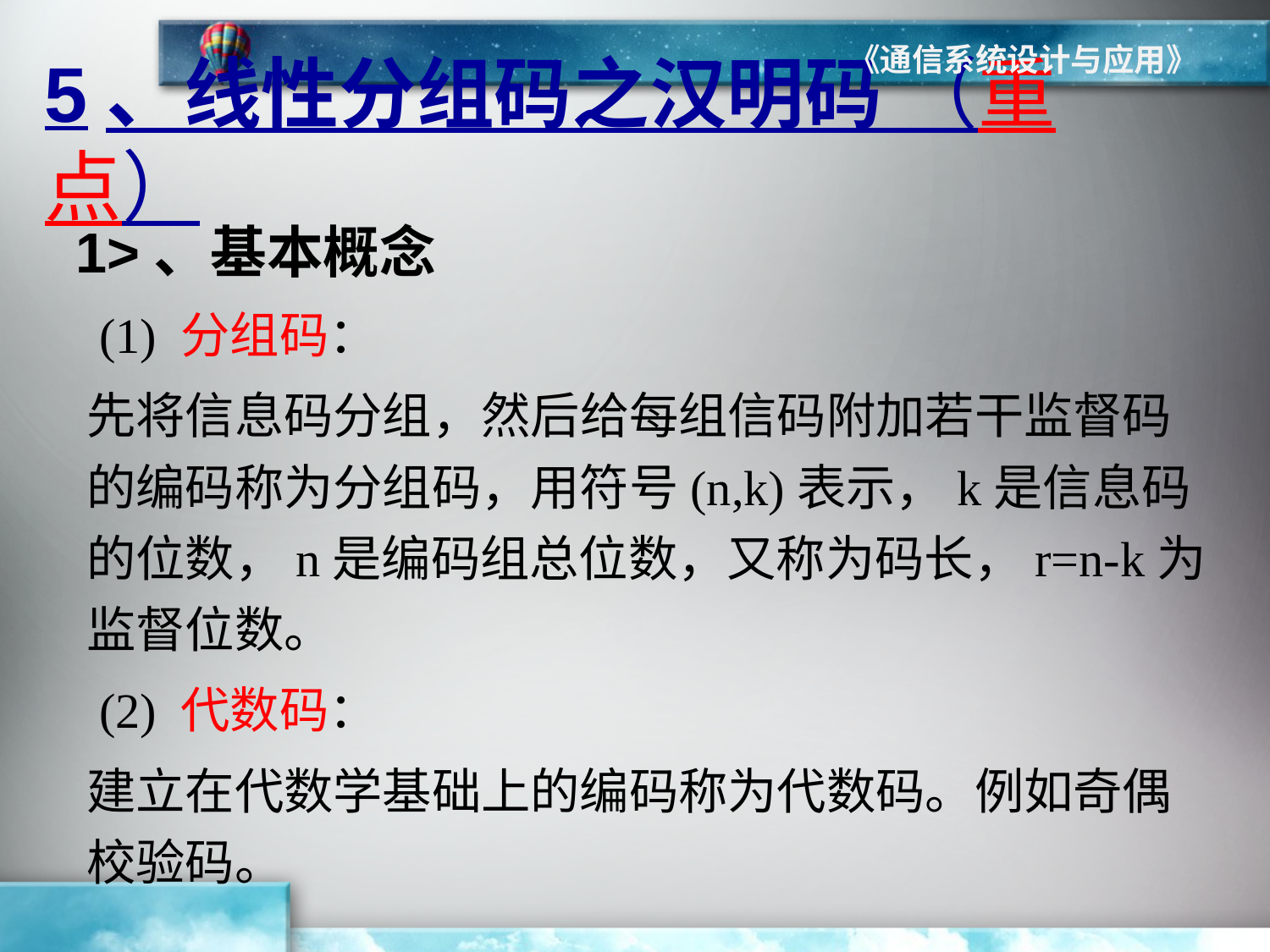

《通信系统设计与应用》
# 5、线性分组码之汉明码 （重点）
1>、基本概念
 (1) 分组码：
先将信息码分组，然后给每组信码附加若干监督码的编码称为分组码，用符号(n,k)表示，k是信息码的位数，n是编码组总位数，又称为码长，r=n-k为监督位数。
 (2) 代数码：
建立在代数学基础上的编码称为代数码。例如奇偶校验码。